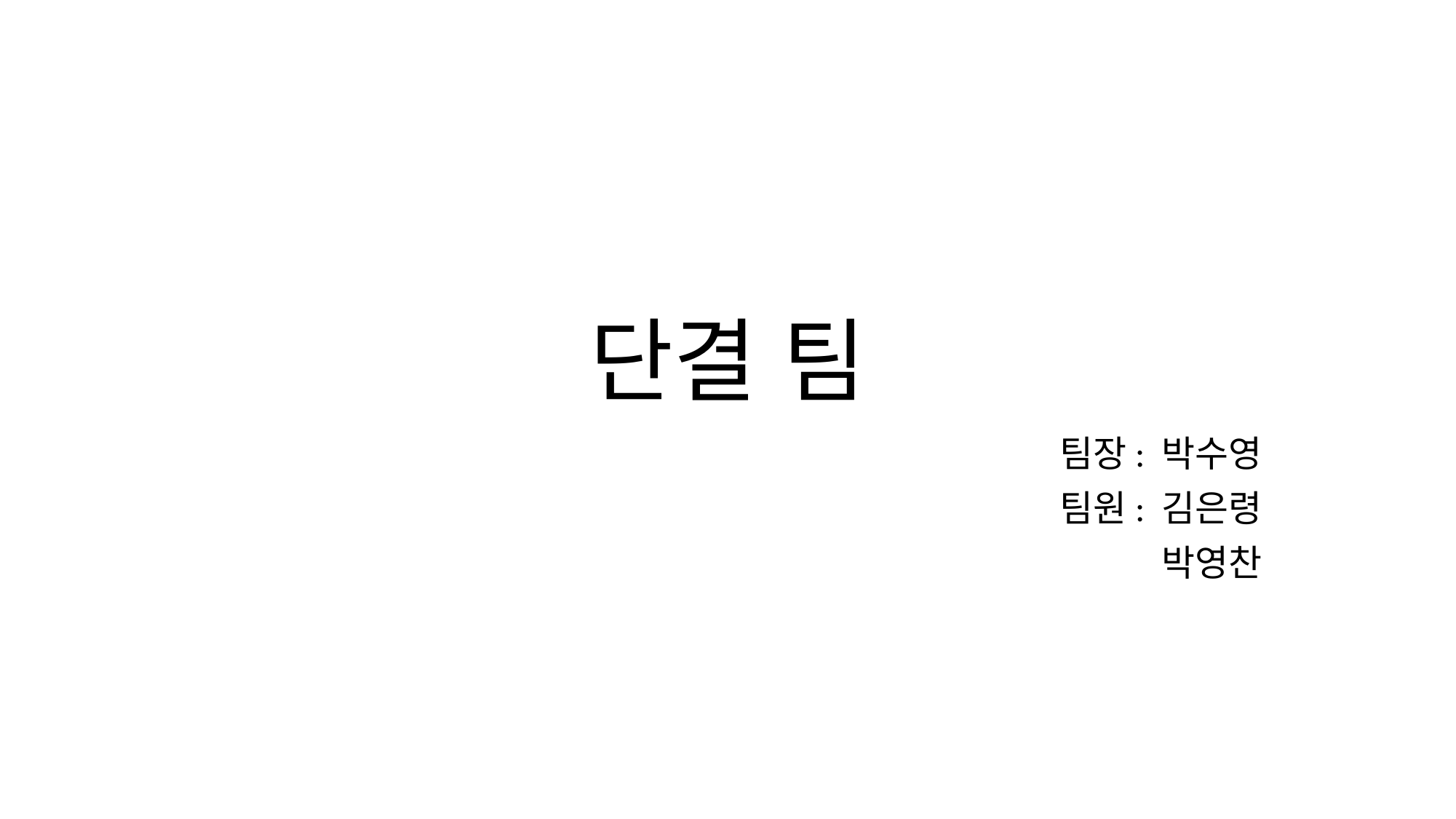

# 단결 팀
팀장: 박수영
팀원: 김은령
박영찬